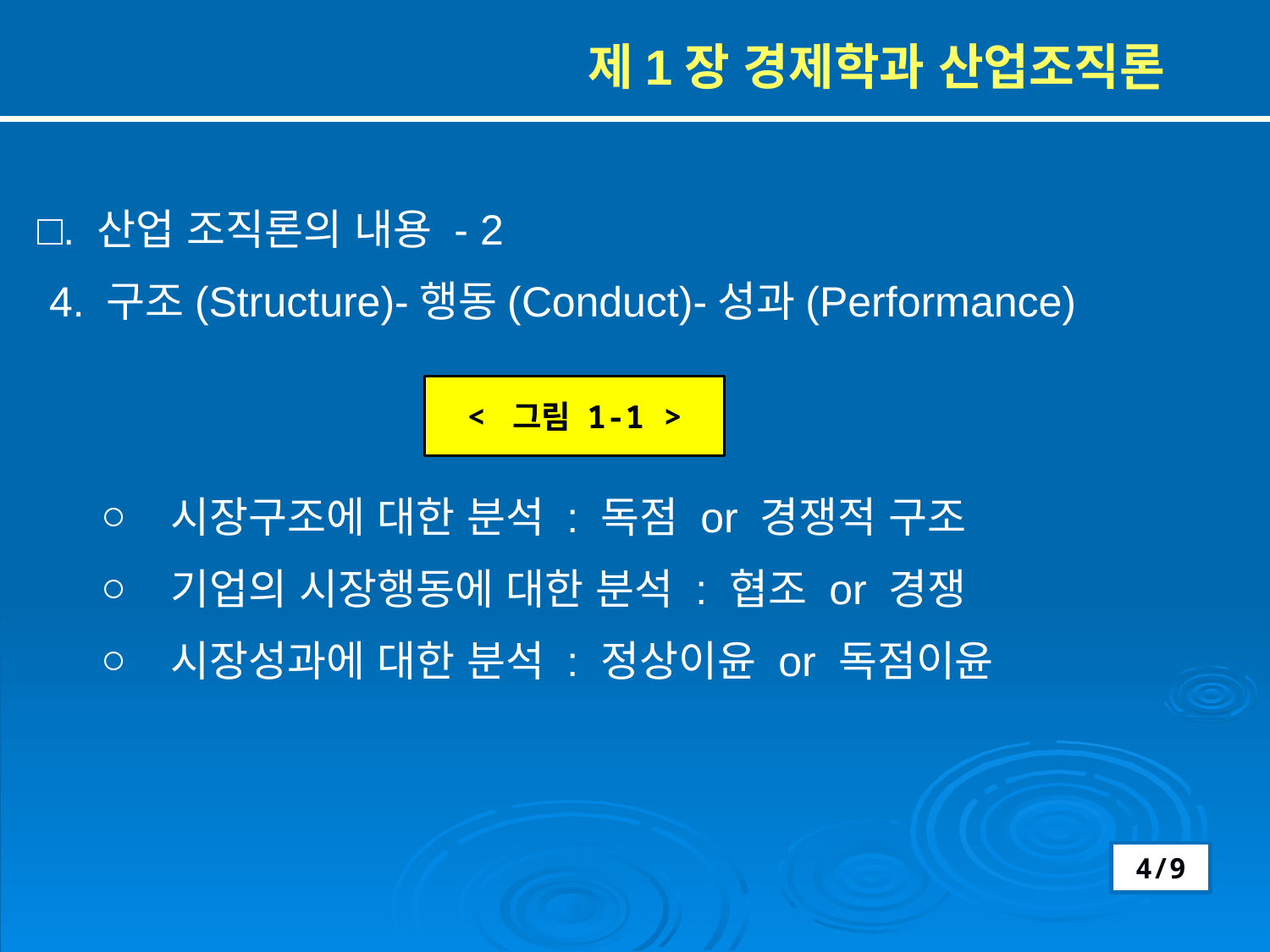

제1장 경제학과 산업조직론

□. 산업 조직론의 내용 - 2
 4. 구조(Structure)-행동(Conduct)-성과(Performance)

 시장구조에 대한 분석 : 독점 or 경쟁적 구조
 기업의 시장행동에 대한 분석 : 협조 or 경쟁
 시장성과에 대한 분석 : 정상이윤 or 독점이윤

< 그림 1-1 >
4/9